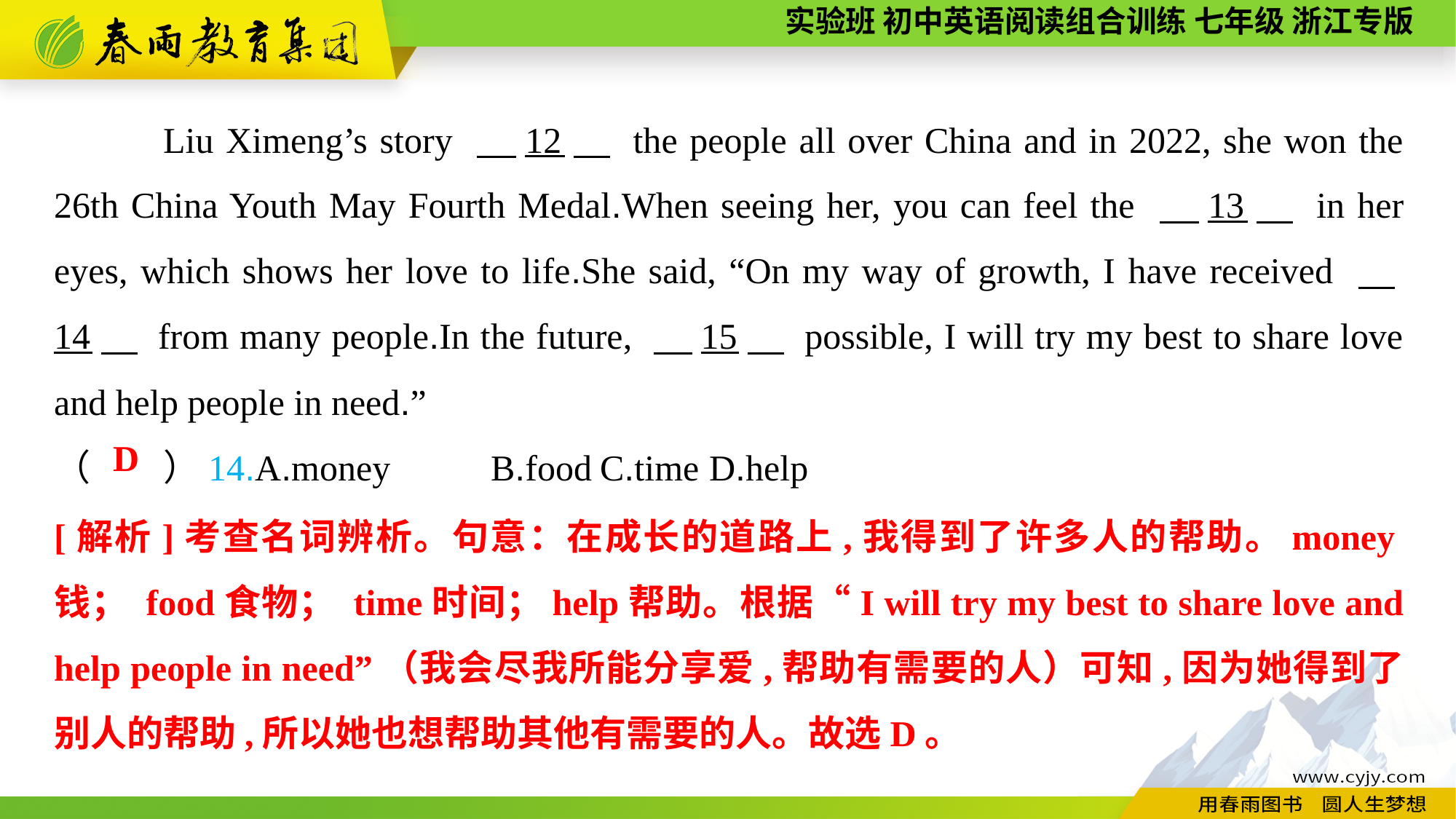

Liu Ximeng’s story 　12　 the people all over China and in 2022, she won the 26th China Youth May Fourth Medal.When seeing her, you can feel the 　13　 in her eyes, which shows her love to life.She said, “On my way of growth, I have received 　14　 from many people.In the future, 　15　 possible, I will try my best to share love and help people in need.”
（　　）14.A.money	B.food	C.time	D.help
 D
[解析]考查名词辨析。句意：在成长的道路上,我得到了许多人的帮助。money钱； food食物； time时间；help帮助。根据“I will try my best to share love and help people in need”（我会尽我所能分享爱,帮助有需要的人）可知,因为她得到了别人的帮助,所以她也想帮助其他有需要的人。故选D。